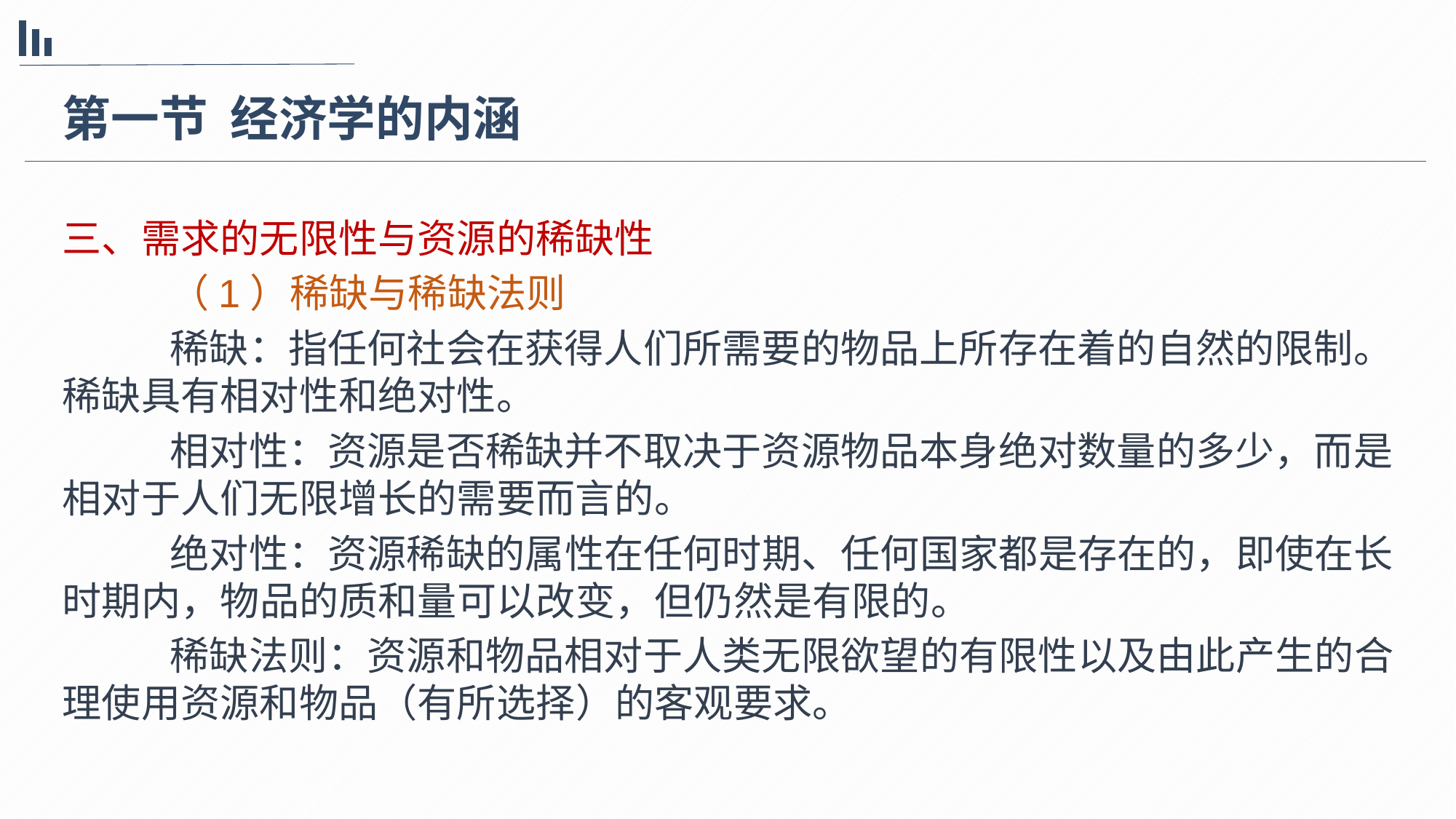

第一节  经济学的内涵
三、需求的无限性与资源的稀缺性
（1）稀缺与稀缺法则
稀缺：指任何社会在获得人们所需要的物品上所存在着的自然的限制。稀缺具有相对性和绝对性。
相对性：资源是否稀缺并不取决于资源物品本身绝对数量的多少，而是相对于人们无限增长的需要而言的。
绝对性：资源稀缺的属性在任何时期、任何国家都是存在的，即使在长时期内，物品的质和量可以改变，但仍然是有限的。
稀缺法则：资源和物品相对于人类无限欲望的有限性以及由此产生的合理使用资源和物品（有所选择）的客观要求。